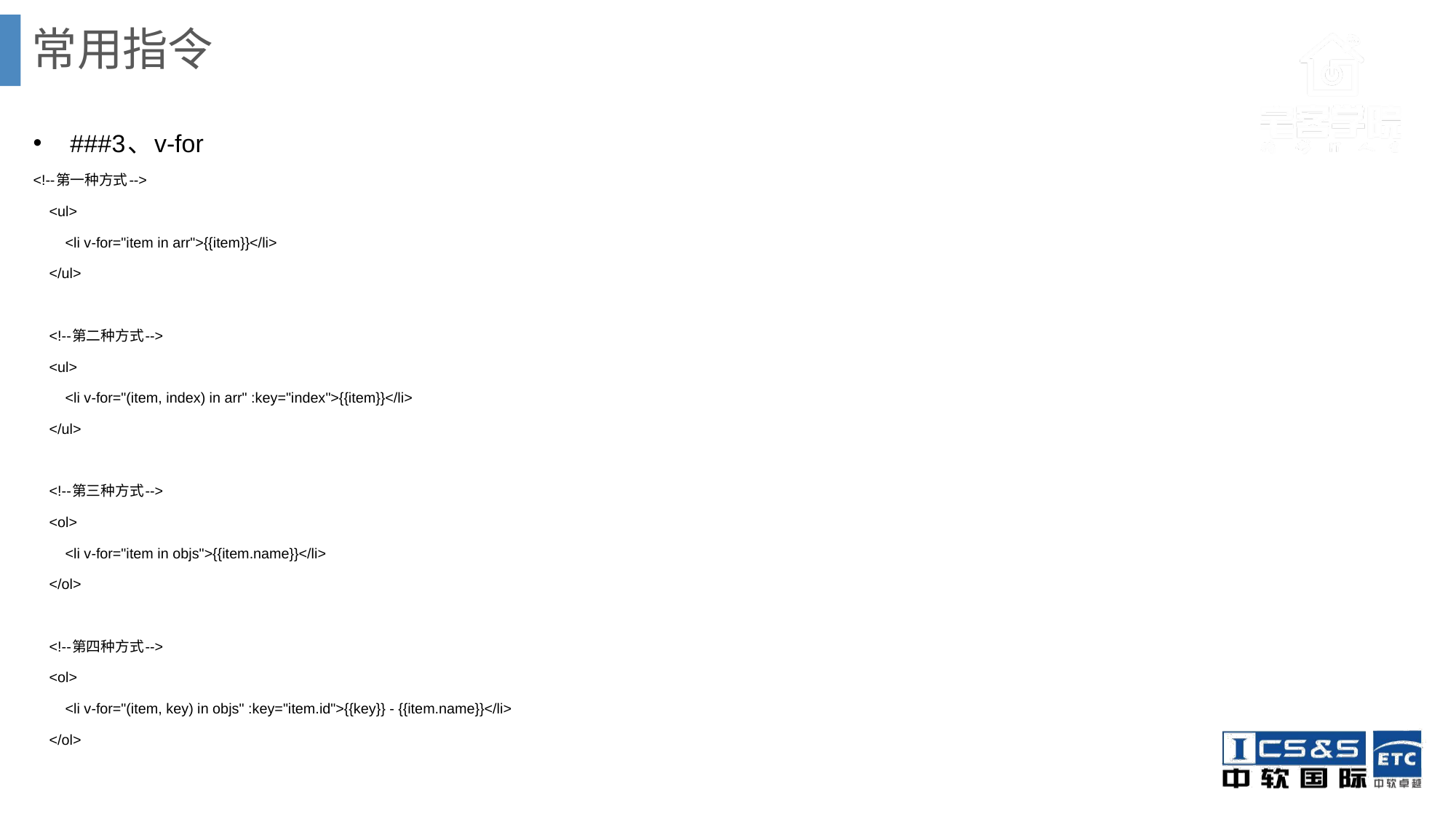

# 常用指令
###3、v-for
<!--第一种方式-->
    <ul>
        <li v-for="item in arr">{{item}}</li>
    </ul>

    <!--第二种方式-->
    <ul>
        <li v-for="(item, index) in arr" :key="index">{{item}}</li>
    </ul>

    <!--第三种方式-->
    <ol>
        <li v-for="item in objs">{{item.name}}</li>
    </ol>

    <!--第四种方式-->
    <ol>
        <li v-for="(item, key) in objs" :key="item.id">{{key}} - {{item.name}}</li>
    </ol>